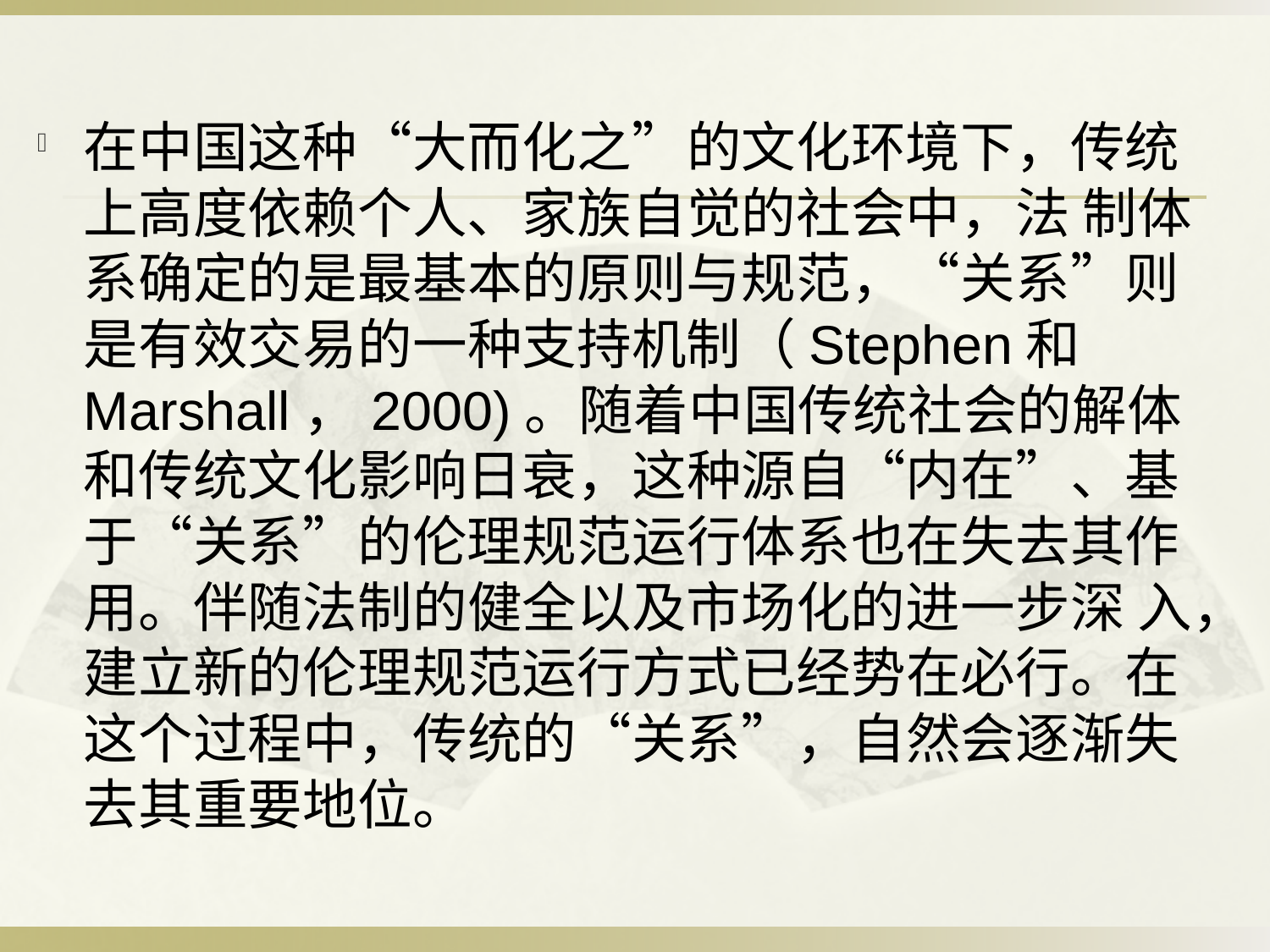

#
在中国这种“大而化之”的文化环境下，传统上高度依赖个人、家族自觉的社会中，法 制体系确定的是最基本的原则与规范，“关系”则是有效交易的一种支持机制（Stephen和 Marshall，2000)。随着中国传统社会的解体和传统文化影响日衰，这种源自“内在”、基于“关系”的伦理规范运行体系也在失去其作用。伴随法制的健全以及市场化的进一步深 入，建立新的伦理规范运行方式已经势在必行。在这个过程中，传统的“关系”，自然会逐渐失去其重要地位。